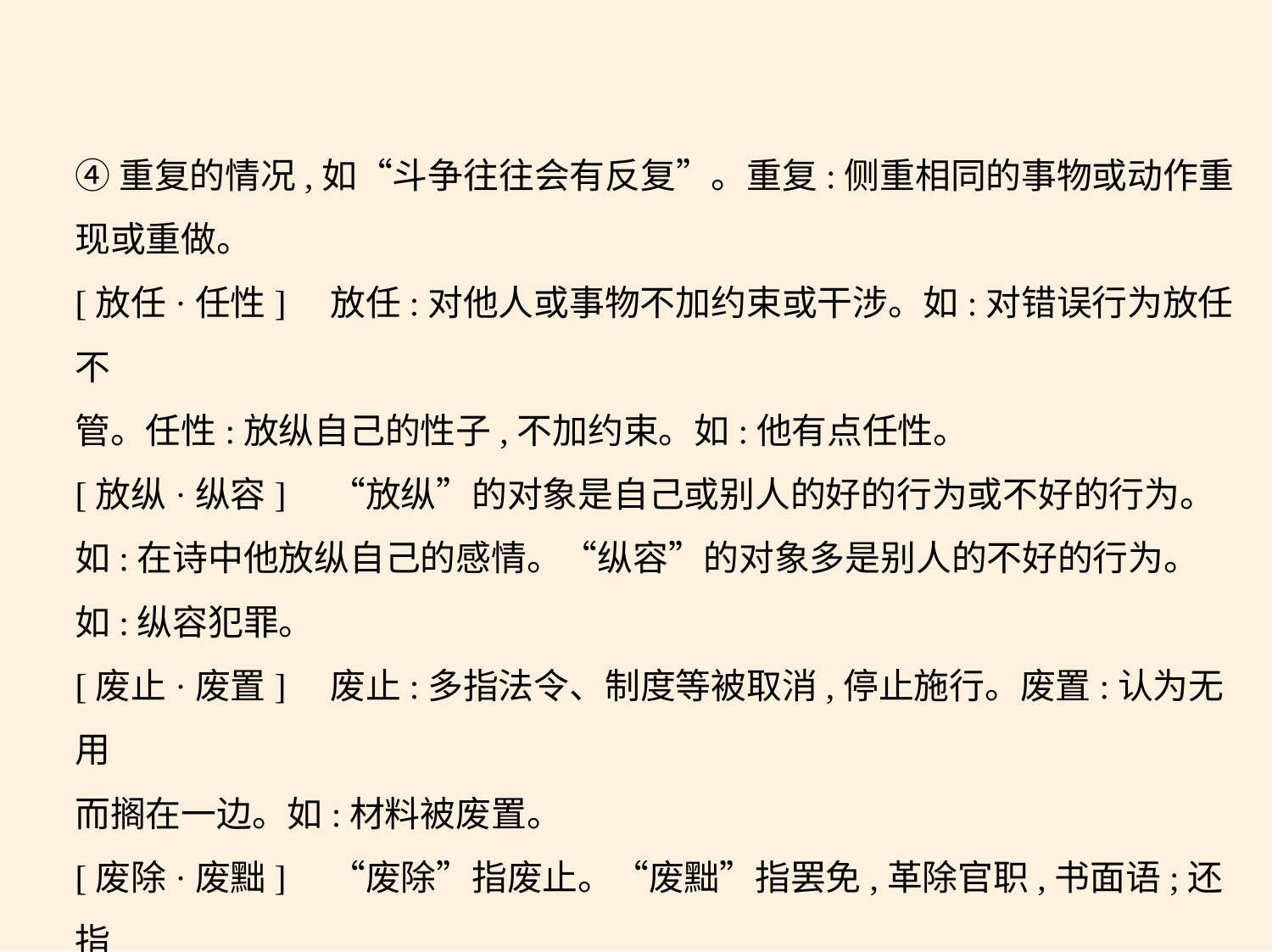

④重复的情况,如“斗争往往会有反复”。重复:侧重相同的事物或动作重
现或重做。
[放任·任性]　放任:对他人或事物不加约束或干涉。如:对错误行为放任不
管。任性:放纵自己的性子,不加约束。如:他有点任性。
[放纵·纵容]　“放纵”的对象是自己或别人的好的行为或不好的行为。
如:在诗中他放纵自己的感情。“纵容”的对象多是别人的不好的行为。
如:纵容犯罪。
[废止·废置]　废止:多指法令、制度等被取消,停止施行。废置:认为无用
而搁在一边。如:材料被废置。
[废除·废黜]　“废除”指废止。“废黜”指罢免,革除官职,书面语;还指
取消王位或废除特权地位。
[肤浅·浮浅]　都指局限于表面,学识浅或理解不深。“浮浅”还指浅薄,表